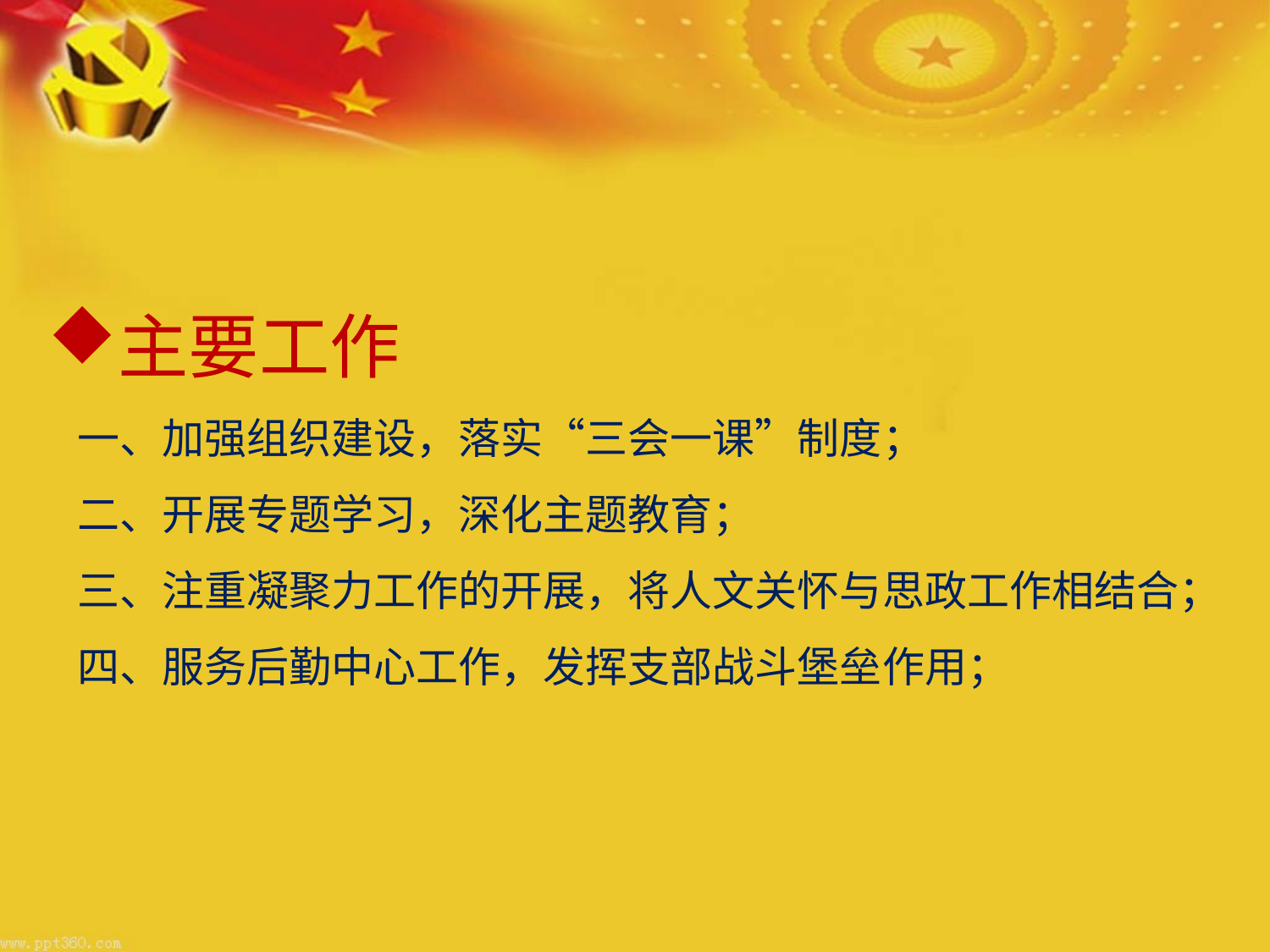

# 主要工作 一、加强组织建设，落实“三会一课”制度； 二、开展专题学习，深化主题教育； 三、注重凝聚力工作的开展，将人文关怀与思政工作相结合； 四、服务后勤中心工作，发挥支部战斗堡垒作用；